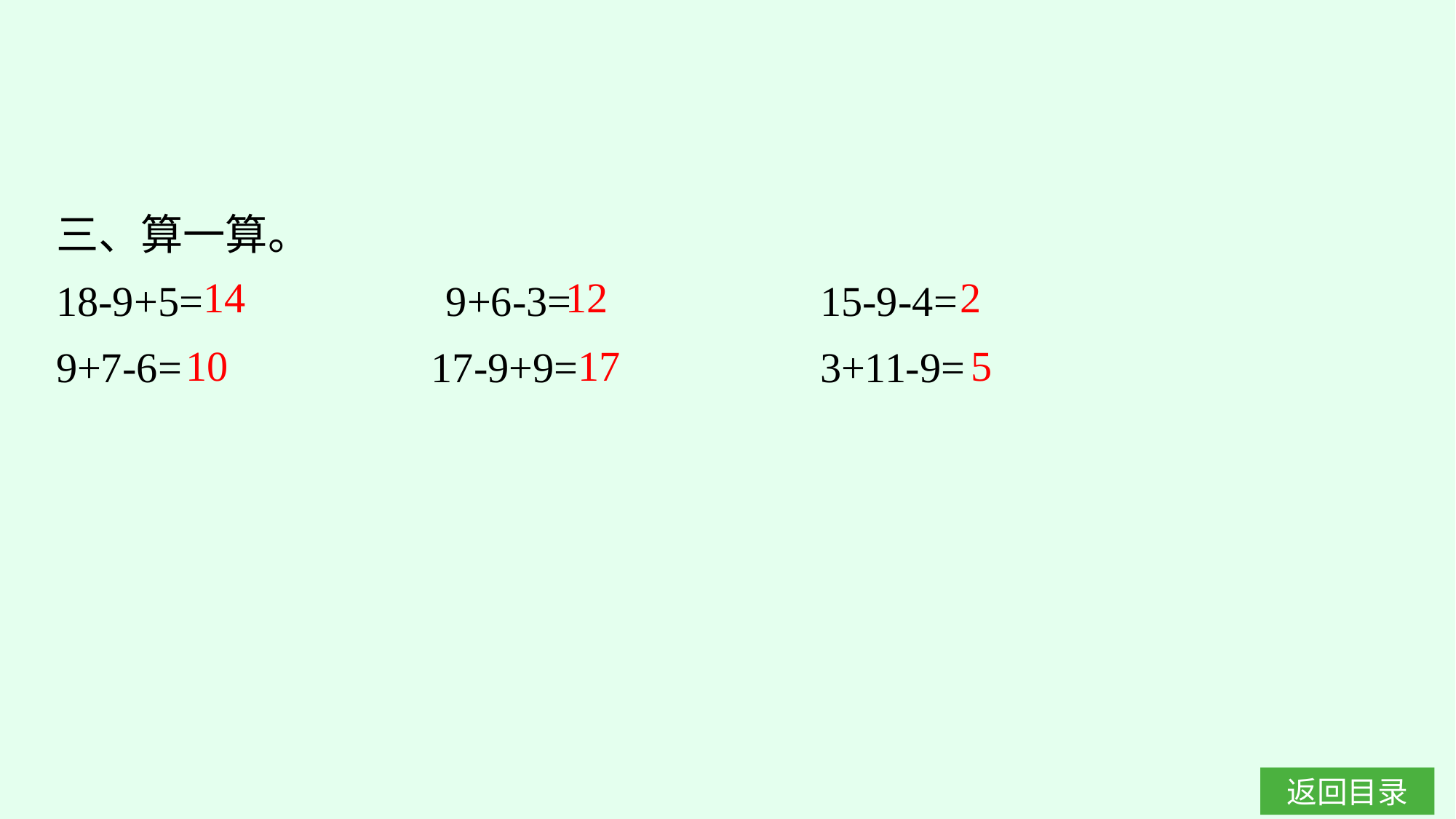

三、算一算。
18-9+5=　　　 　　9+6-3=　　　 　　	15-9-4=
9+7-6=			17-9+9=			3+11-9=
14
12
2
10
17
5